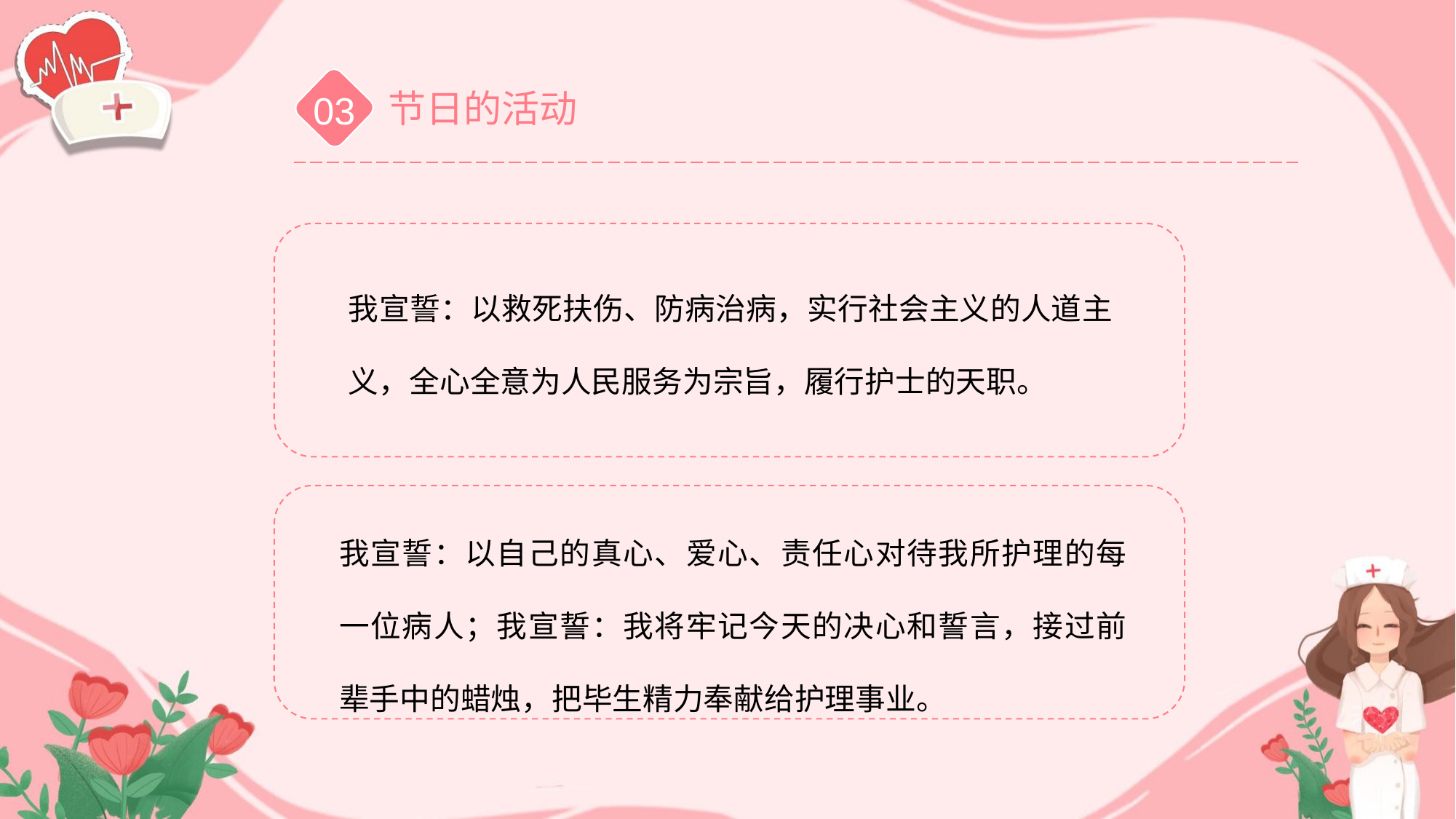

节日的活动
03

我宣誓：以救死扶伤、防病治病，实行社会主义的人道主义，全心全意为人民服务为宗旨，履行护士的天职。

我宣誓：以自己的真心、爱心、责任心对待我所护理的每一位病人；我宣誓：我将牢记今天的决心和誓言，接过前辈手中的蜡烛，把毕生精力奉献给护理事业。